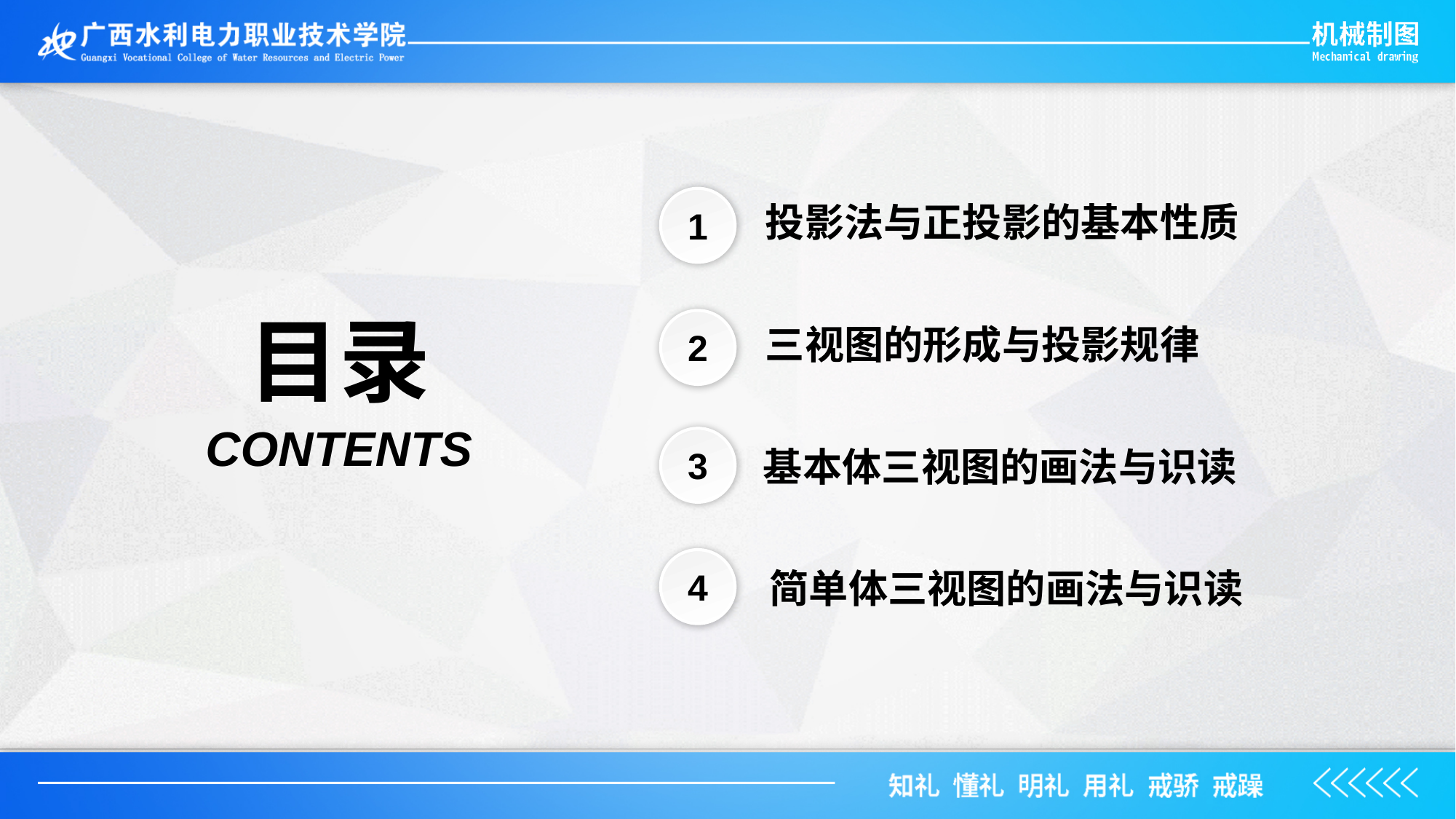

投影法与正投影的基本性质
1
目录

三视图的形成与投影规律
2
CONTENTS

 基本体三视图的画法与识读
3

  简单体三视图的画法与识读
4